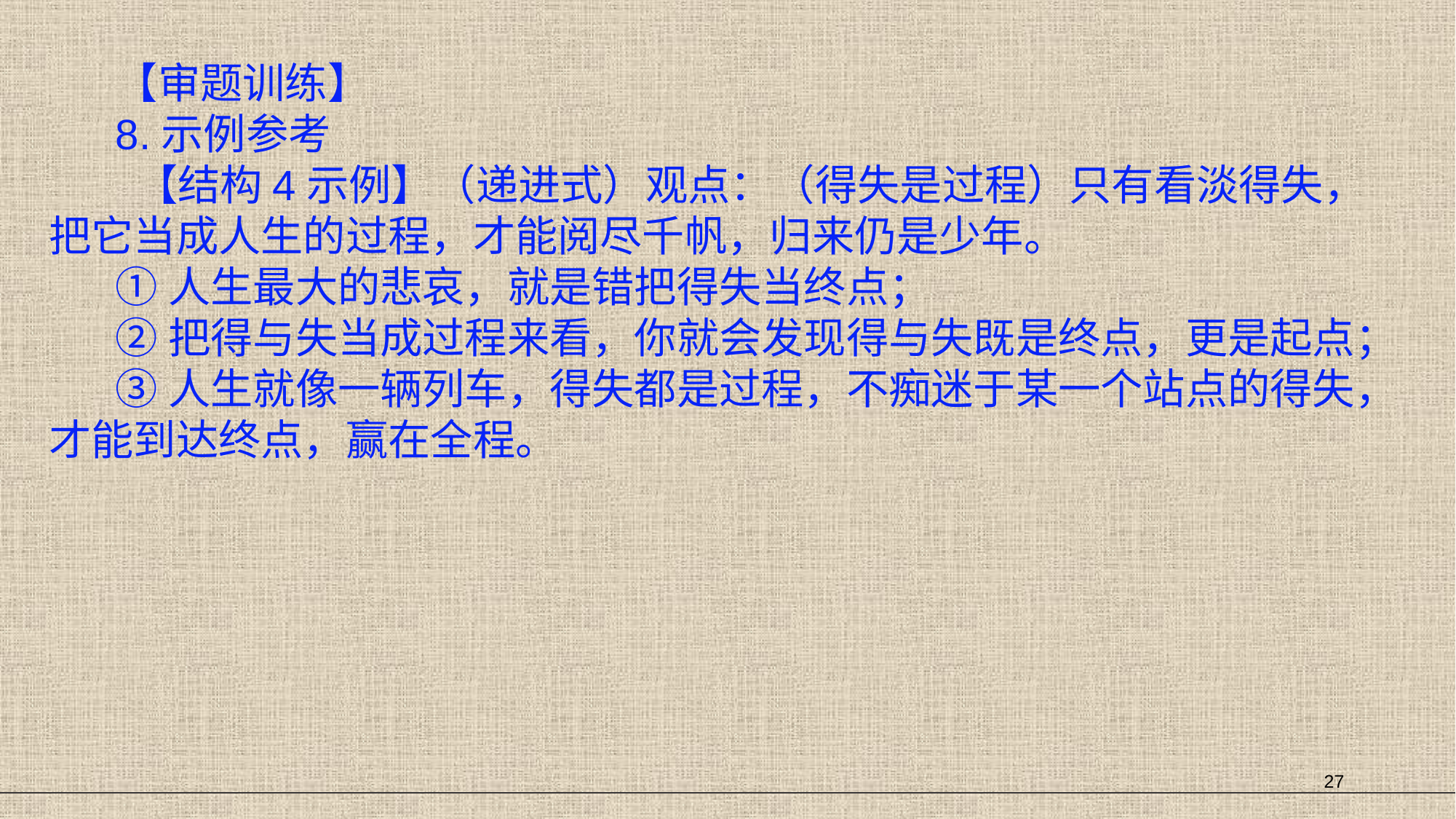

【审题训练】
8.示例参考
 【结构4示例】（递进式）观点：（得失是过程）只有看淡得失，把它当成人生的过程，才能阅尽千帆，归来仍是少年。
①人生最大的悲哀，就是错把得失当终点；
②把得与失当成过程来看，你就会发现得与失既是终点，更是起点；
③人生就像一辆列车，得失都是过程，不痴迷于某一个站点的得失，才能到达终点，赢在全程。
27